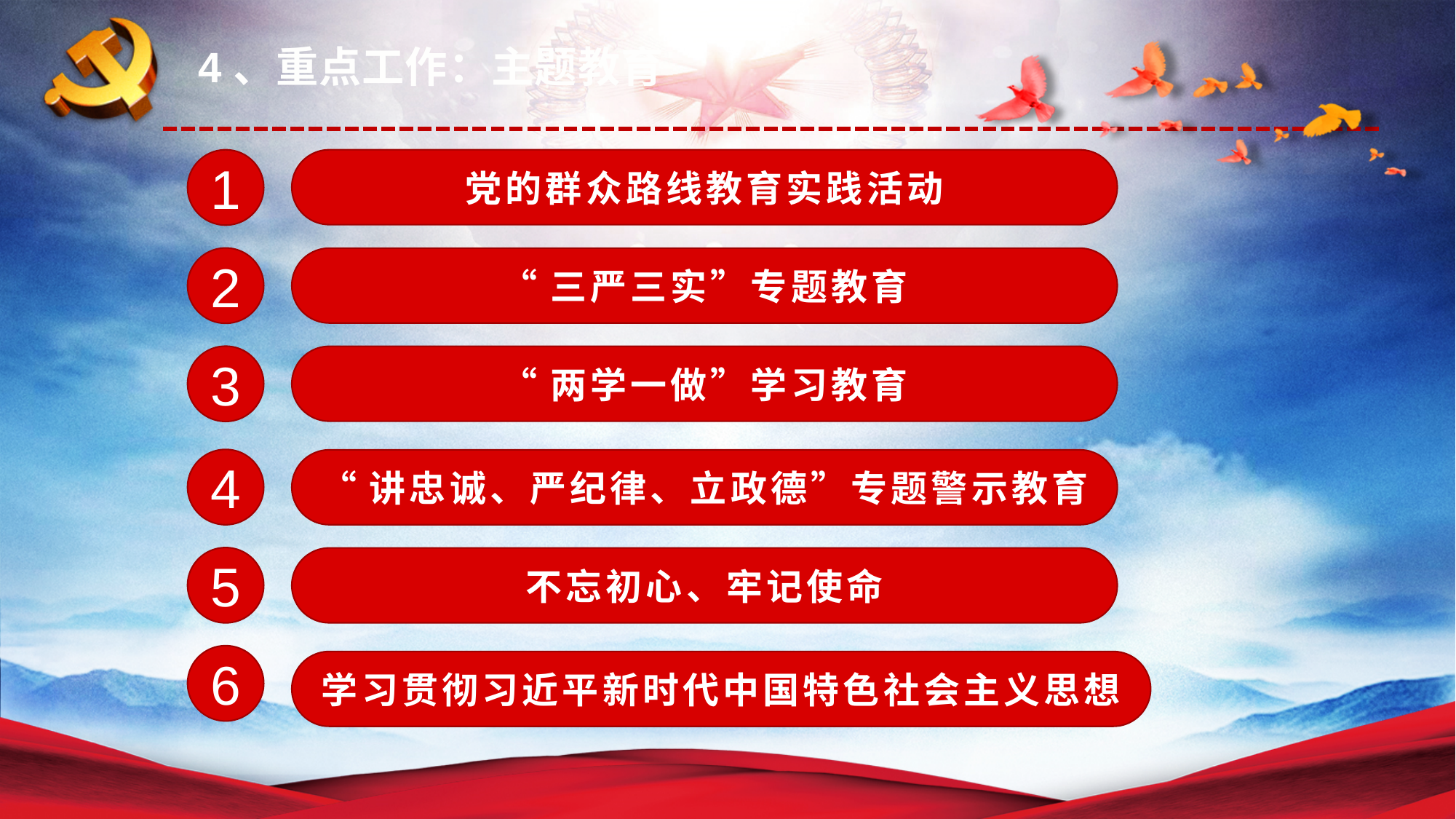

4、重点工作：主题教育
1
党的群众路线教育实践活动
2
“三严三实”专题教育
3
“两学一做”学习教育
4
“讲忠诚、严纪律、立政德”专题警示教育
5
不忘初心、牢记使命
6
学习贯彻习近平新时代中国特色社会主义思想